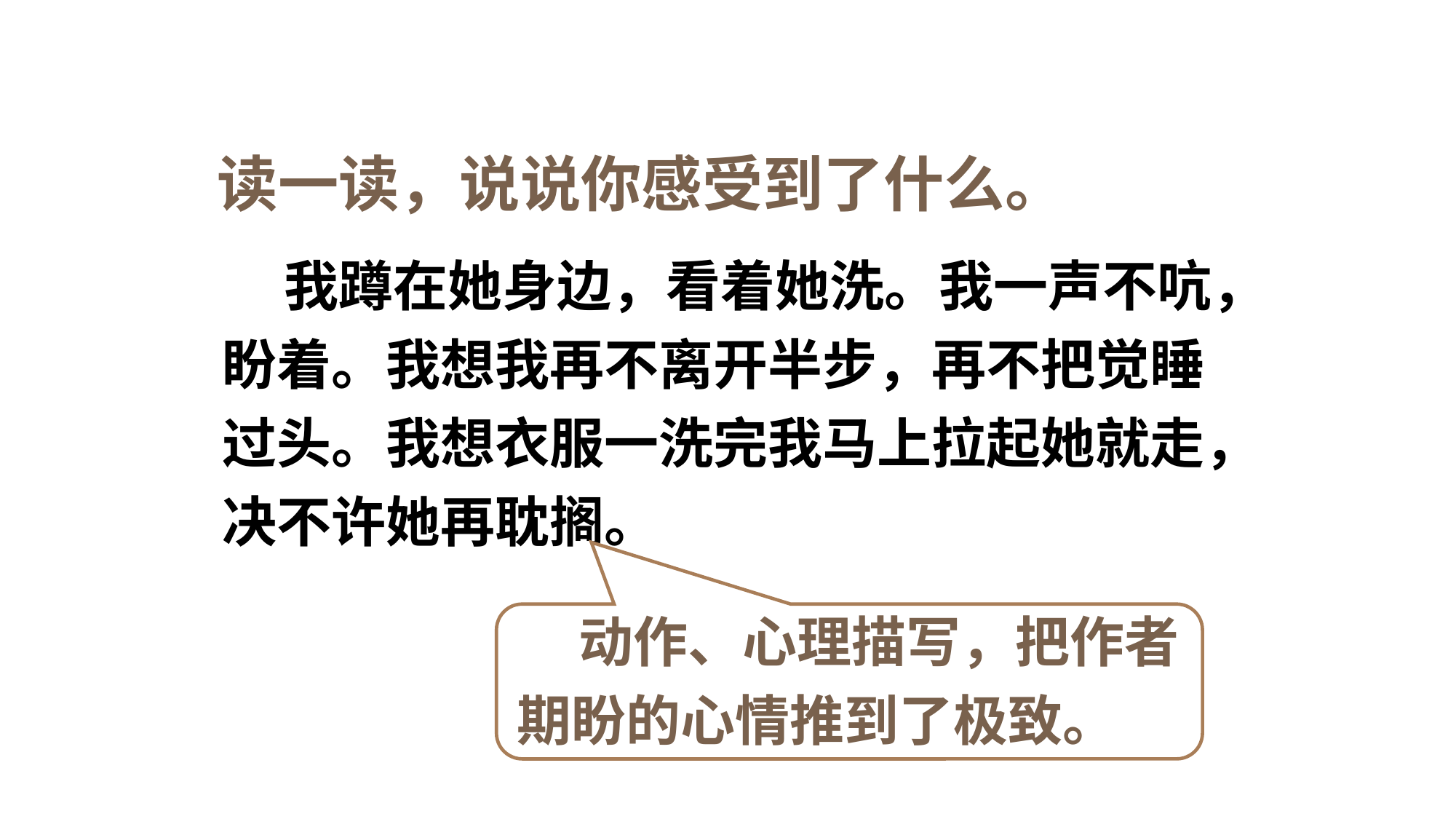

读一读，说说你感受到了什么。
    我蹲在她身边，看着她洗。我一声不吭，盼着。我想我再不离开半步，再不把觉睡过头。我想衣服一洗完我马上拉起她就走，决不许她再耽搁。
    动作、心理描写，把作者期盼的心情推到了极致。